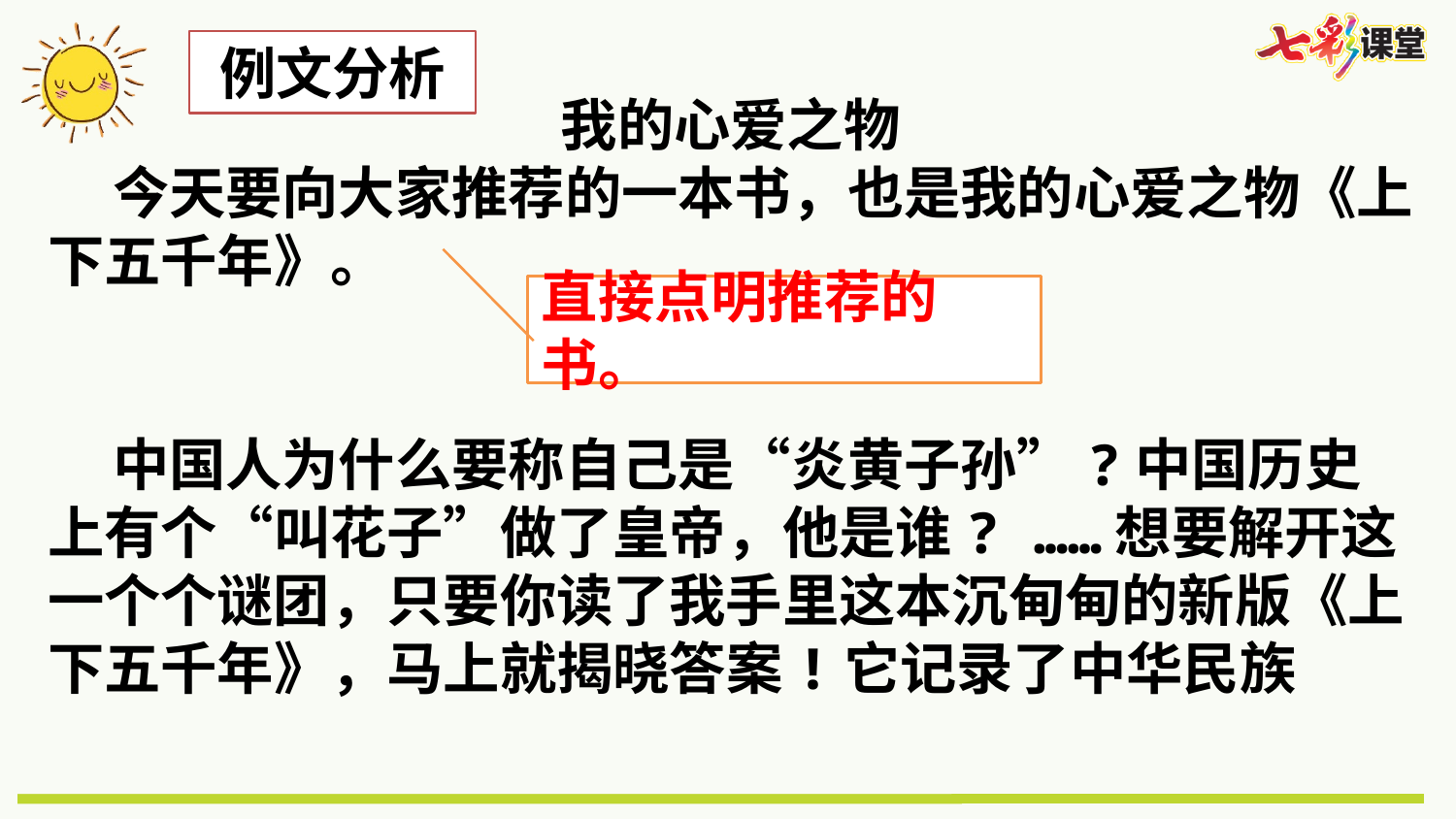

例文分析
我的心爱之物
    今天要向大家推荐的一本书，也是我的心爱之物《上下五千年》。

    中国人为什么要称自己是“炎黄子孙”?中国历史上有个“叫花子”做了皇帝，他是谁? ……想要解开这一个个谜团，只要你读了我手里这本沉甸甸的新版《上下五千年》，马上就揭晓答案!它记录了中华民族

直接点明推荐的书。